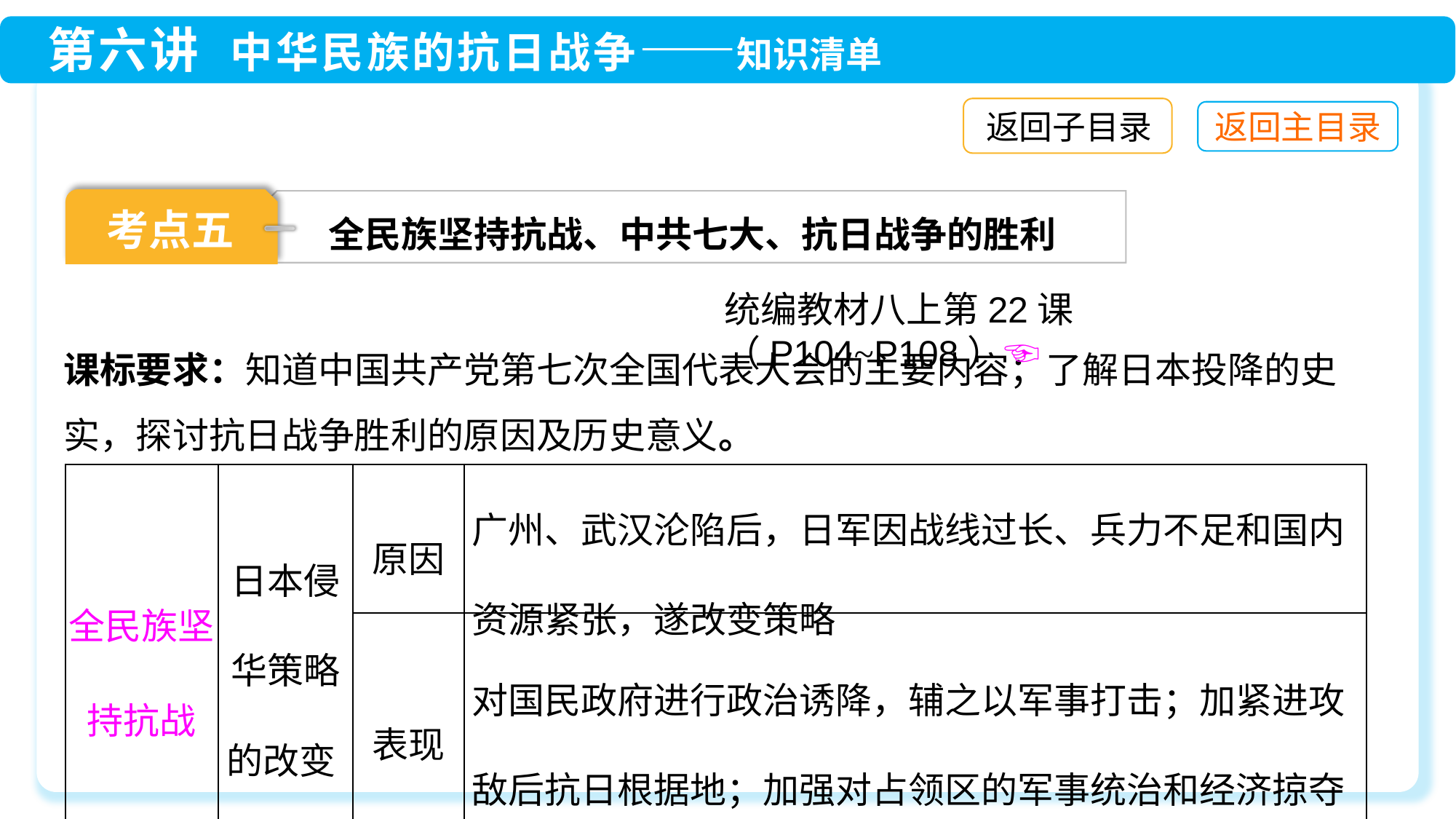

返回子目录
考点五

全民族坚持抗战、中共七大、抗日战争的胜利

统编教材八上第22课（P104~P108）☜
课标要求：知道中国共产党第七次全国代表大会的主要内容；了解日本投降的史实，探讨抗日战争胜利的原因及历史意义。
| 全民族坚持抗战 | 日本侵华策略的改变 | 原因 | 广州、武汉沦陷后，日军因战线过长、兵力不足和国内资源紧张，遂改变策略 |
| --- | --- | --- | --- |
|  |  | 表现 | 对国民政府进行政治诱降，辅之以军事打击；加紧进攻敌后抗日根据地；加强对占领区的军事统治和经济掠夺 |